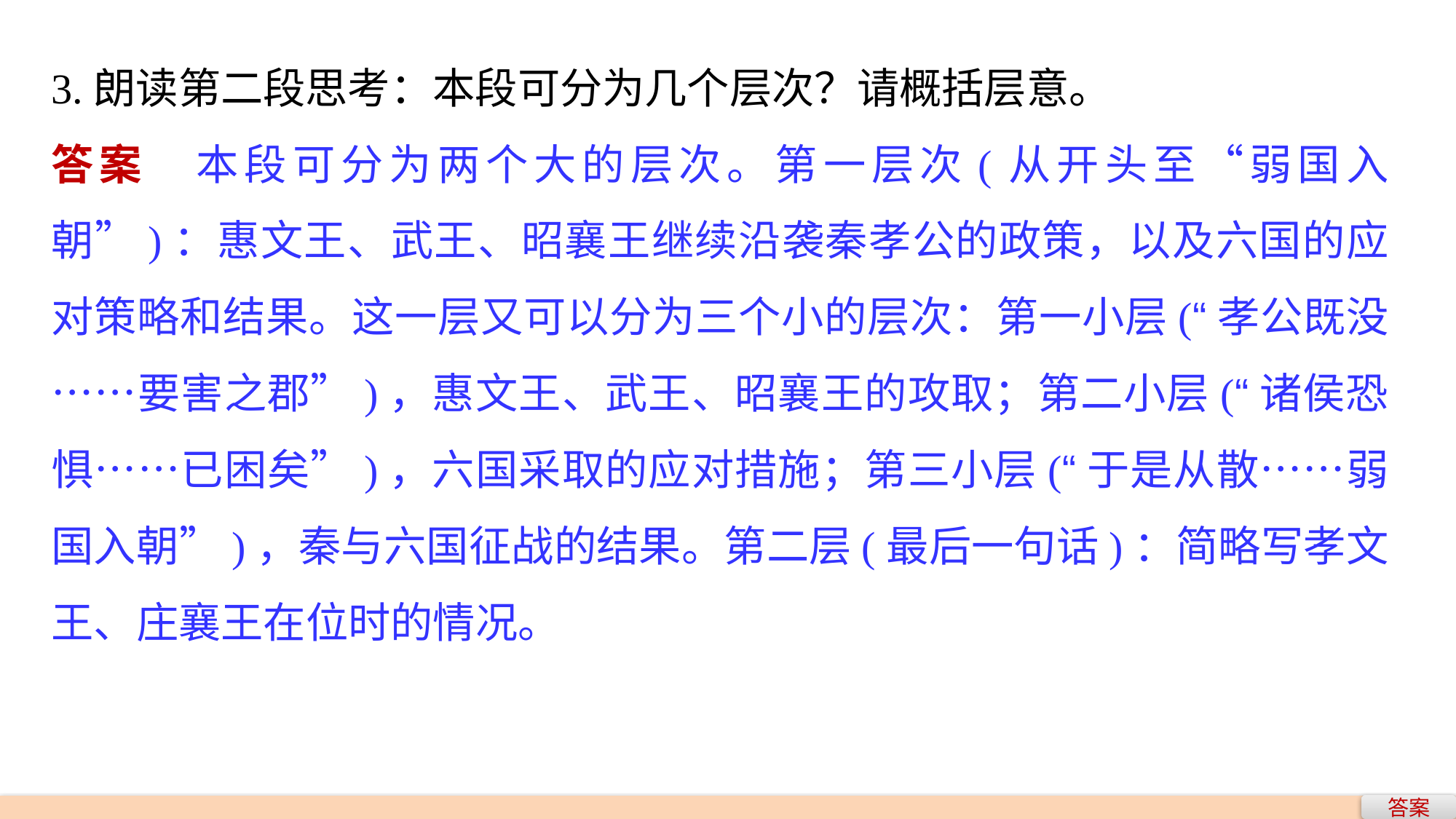

3.朗读第二段思考：本段可分为几个层次？请概括层意。
答案　本段可分为两个大的层次。第一层次(从开头至“弱国入朝”)：惠文王、武王、昭襄王继续沿袭秦孝公的政策，以及六国的应对策略和结果。这一层又可以分为三个小的层次：第一小层(“孝公既没……要害之郡”)，惠文王、武王、昭襄王的攻取；第二小层(“诸侯恐惧……已困矣”)，六国采取的应对措施；第三小层(“于是从散……弱国入朝”)，秦与六国征战的结果。第二层(最后一句话)：简略写孝文王、庄襄王在位时的情况。
答案